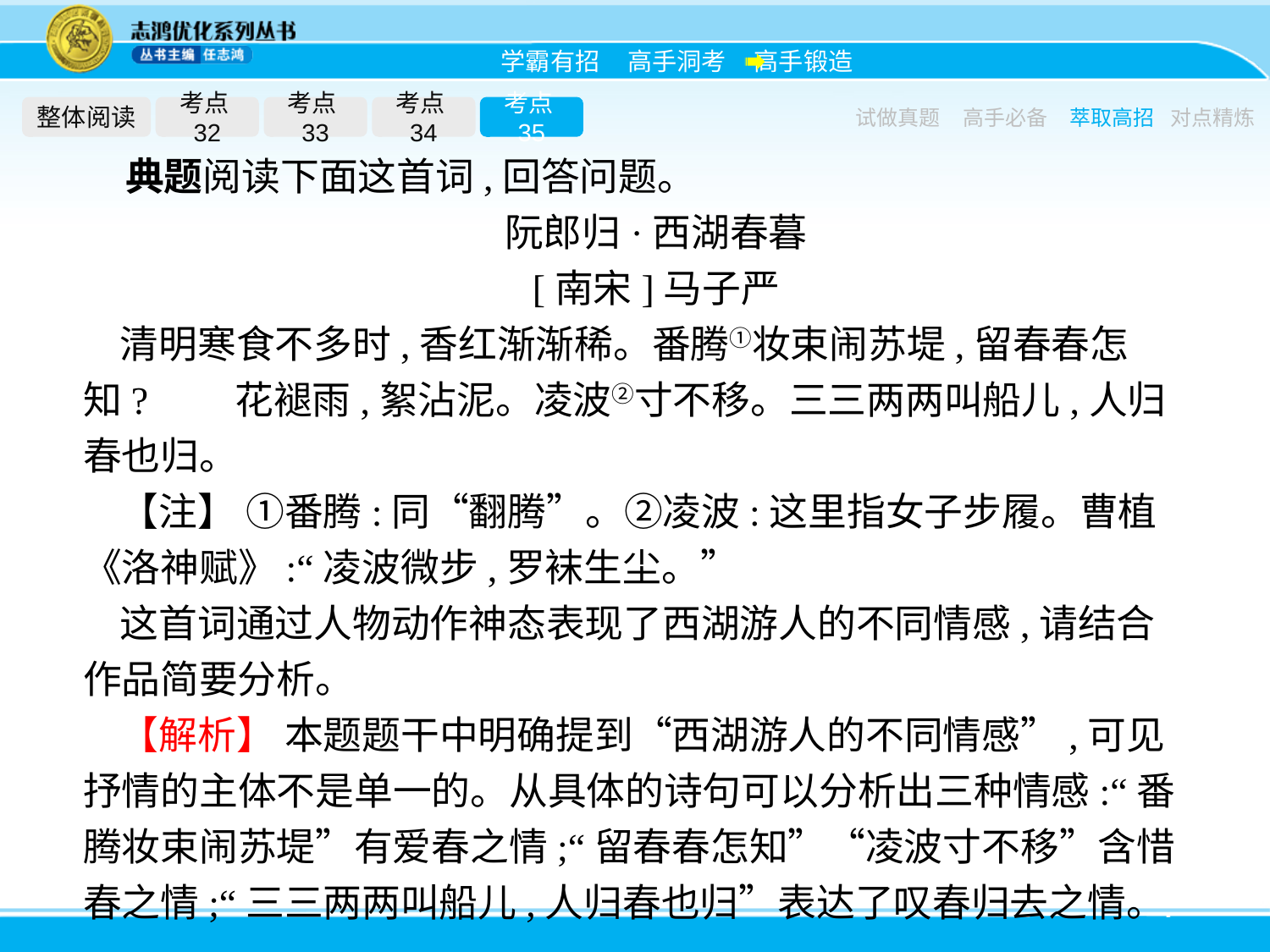

整体阅读
考点32
考点33
考点34
考点35
试做真题
高手必备
萃取高招
对点精炼
典题阅读下面这首词,回答问题。
阮郎归·西湖春暮
[南宋]马子严
清明寒食不多时,香红渐渐稀。番腾①妆束闹苏堤,留春春怎知?　　花褪雨,絮沾泥。凌波②寸不移。三三两两叫船儿,人归春也归。
【注】 ①番腾:同“翻腾”。②凌波:这里指女子步履。曹植《洛神赋》:“凌波微步,罗袜生尘。”
这首词通过人物动作神态表现了西湖游人的不同情感,请结合作品简要分析。
【解析】 本题题干中明确提到“西湖游人的不同情感”,可见抒情的主体不是单一的。从具体的诗句可以分析出三种情感:“番腾妆束闹苏堤”有爱春之情;“留春春怎知”“凌波寸不移”含惜春之情;“三三两两叫船儿,人归春也归”表达了叹春归去之情。